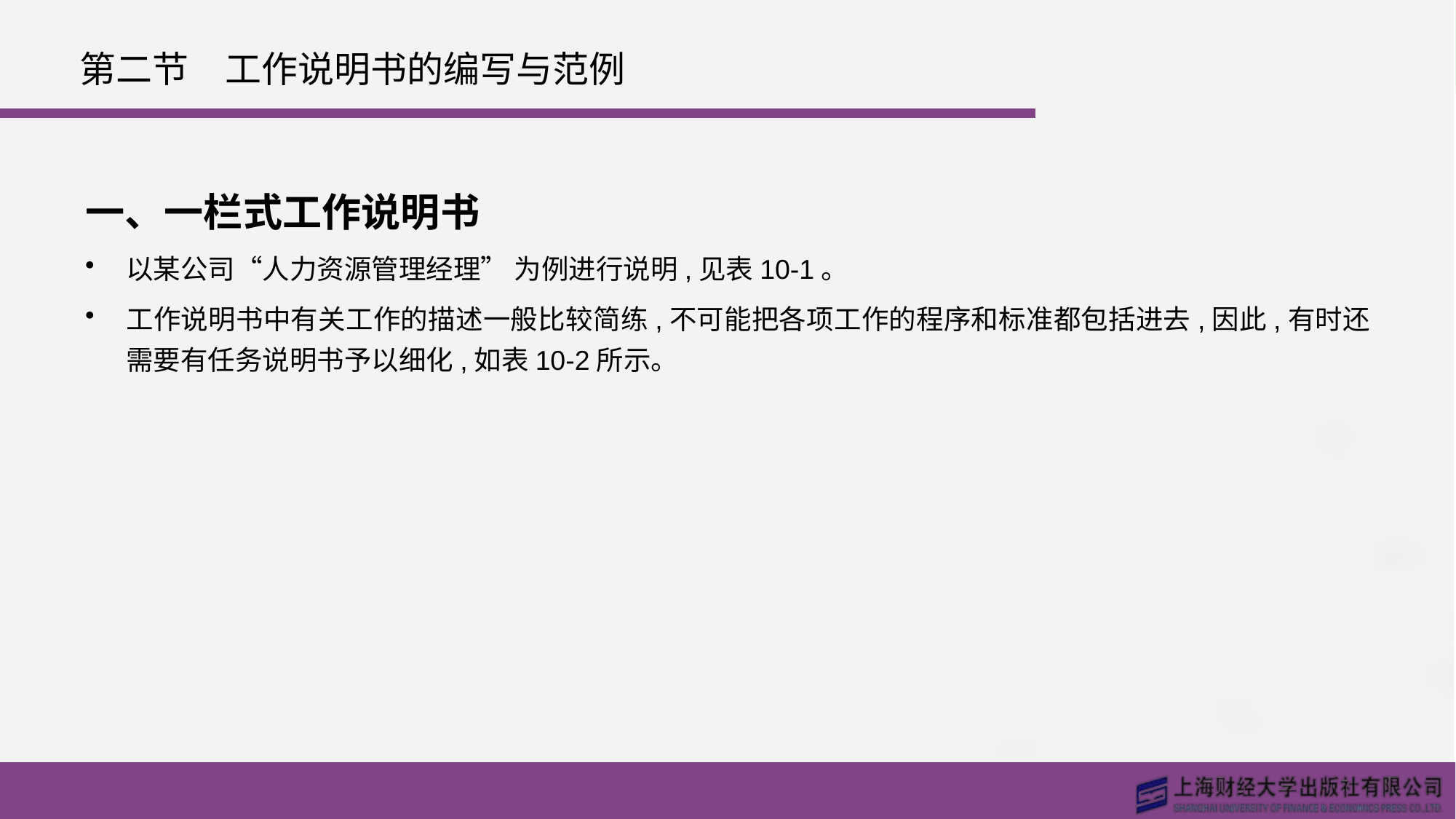

# 第二节　工作说明书的编写与范例
一、一栏式工作说明书
以某公司“人力资源管理经理” 为例进行说明,见表10-1。
工作说明书中有关工作的描述一般比较简练,不可能把各项工作的程序和标准都包括进去,因此,有时还需要有任务说明书予以细化,如表10-2所示。